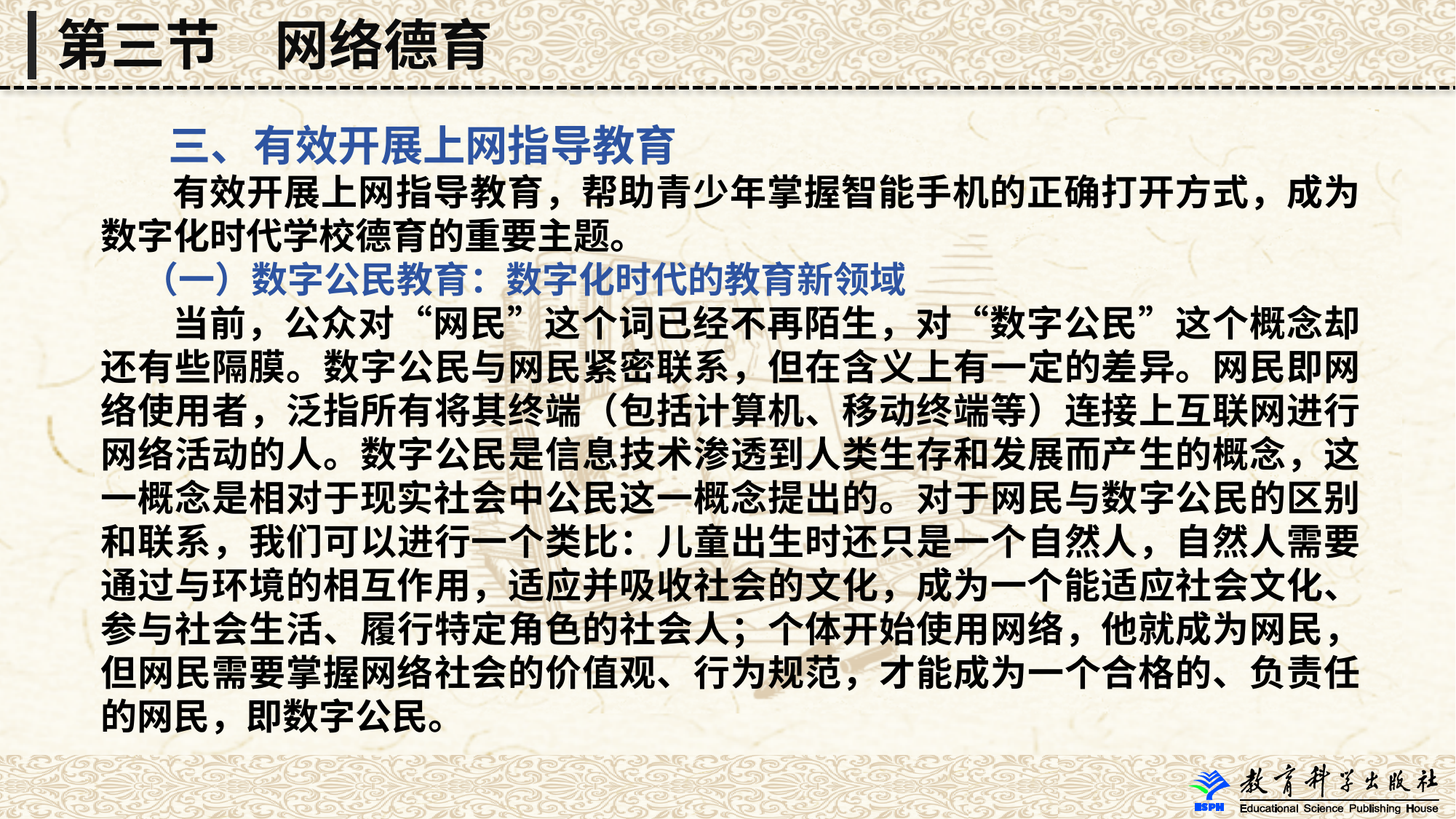

第三节　网络德育
      三、有效开展上网指导教育
       有效开展上网指导教育，帮助青少年掌握智能手机的正确打开方式，成为数字化时代学校德育的重要主题。
    （一）数字公民教育：数字化时代的教育新领域
       当前，公众对“网民”这个词已经不再陌生，对“数字公民”这个概念却还有些隔膜。数字公民与网民紧密联系，但在含义上有一定的差异。网民即网络使用者，泛指所有将其终端（包括计算机、移动终端等）连接上互联网进行网络活动的人。数字公民是信息技术渗透到人类生存和发展而产生的概念，这一概念是相对于现实社会中公民这一概念提出的。对于网民与数字公民的区别和联系，我们可以进行一个类比：儿童出生时还只是一个自然人，自然人需要通过与环境的相互作用，适应并吸收社会的文化，成为一个能适应社会文化、参与社会生活、履行特定角色的社会人；个体开始使用网络，他就成为网民，但网民需要掌握网络社会的价值观、行为规范，才能成为一个合格的、负责任的网民，即数字公民。